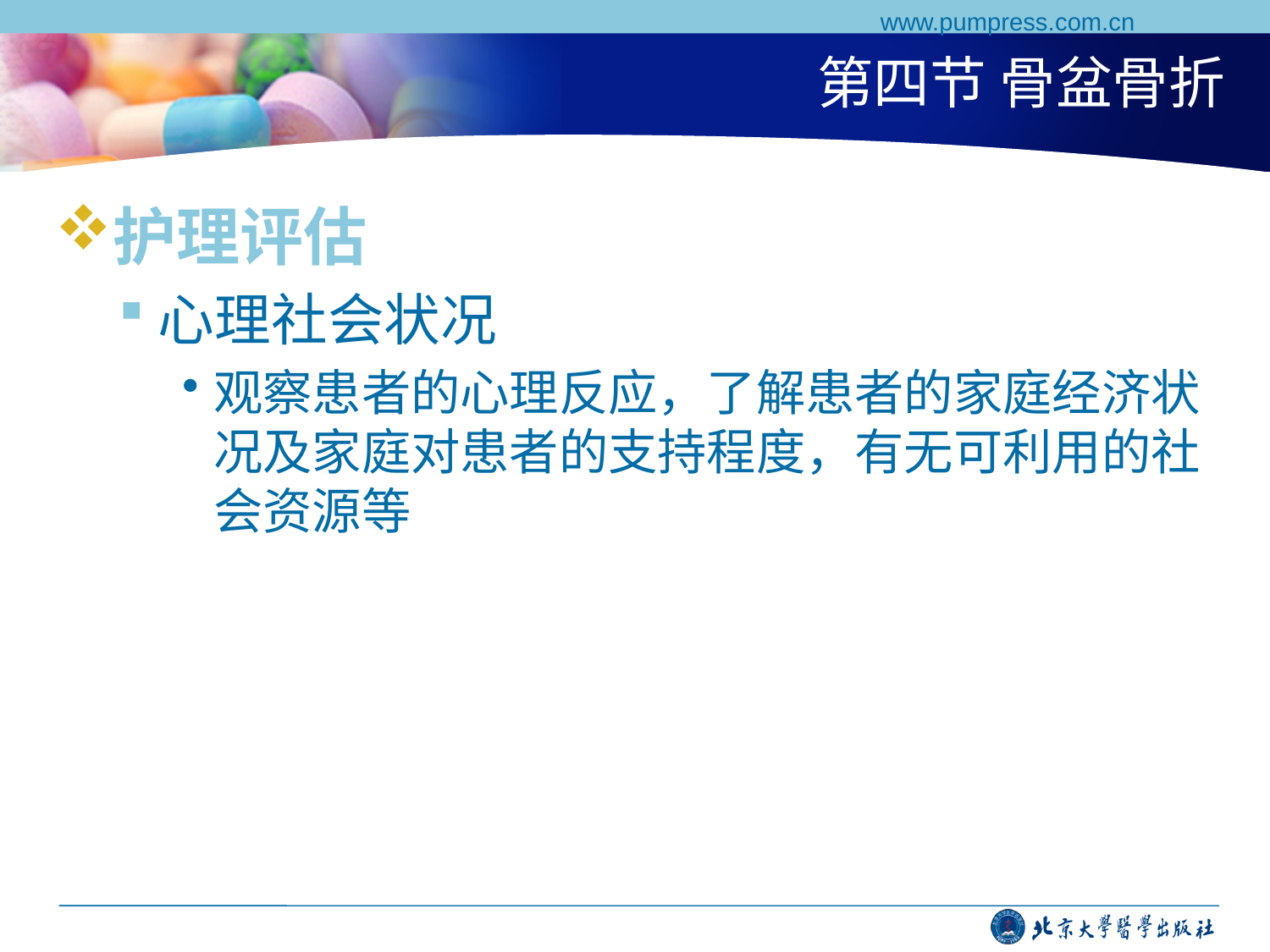

www.pumpress.com.cn
# 第四节 骨盆骨折
护理评估
心理社会状况
观察患者的心理反应，了解患者的家庭经济状况及家庭对患者的支持程度，有无可利用的社会资源等